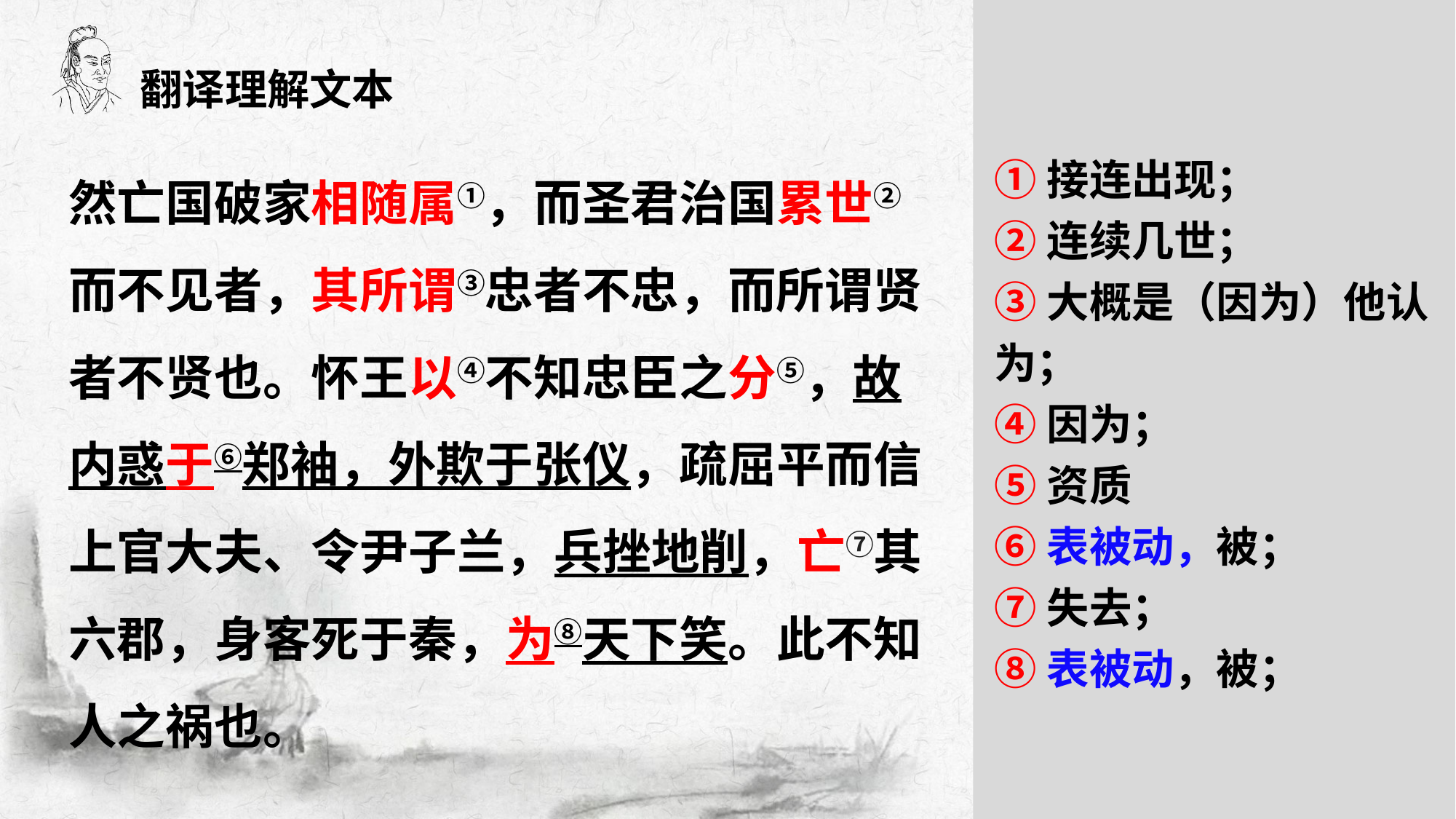

翻译理解文本
然亡国破家相随属①，而圣君治国累世②而不见者，其所谓③忠者不忠，而所谓贤者不贤也。怀王以④不知忠臣之分⑤，故内惑于⑥郑袖，外欺于张仪，疏屈平而信上官大夫、令尹子兰，兵挫地削，亡⑦其六郡，身客死于秦，为⑧天下笑。此不知人之祸也。
①接连出现；
②连续几世；
③大概是（因为）他认为；
④因为；
⑤资质
⑥表被动，被；
⑦失去；
⑧表被动，被；